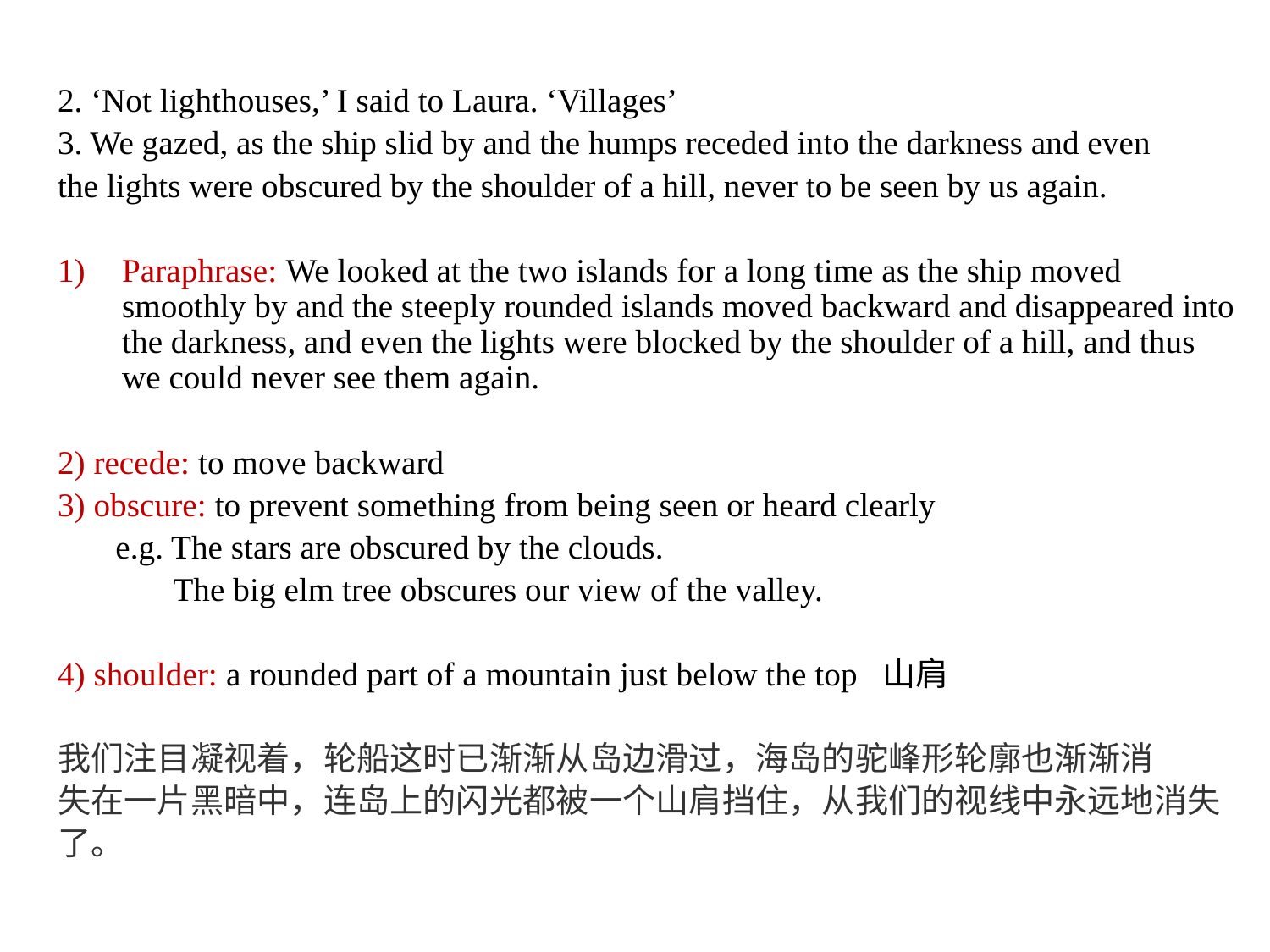

2. ‘Not lighthouses,’ I said to Laura. ‘Villages’
3. We gazed, as the ship slid by and the humps receded into the darkness and even
the lights were obscured by the shoulder of a hill, never to be seen by us again.

Paraphrase: We looked at the two islands for a long time as the ship moved smoothly by and the steeply rounded islands moved backward and disappeared into the darkness, and even the lights were blocked by the shoulder of a hill, and thus we could never see them again.

2) recede: to move backward
3) obscure: to prevent something from being seen or heard clearly
       e.g. The stars are obscured by the clouds.
              The big elm tree obscures our view of the valley.

4) shoulder: a rounded part of a mountain just below the top  山肩

我们注目凝视着，轮船这时已渐渐从岛边滑过，海岛的驼峰形轮廓也渐渐消
失在一片黑暗中，连岛上的闪光都被一个山肩挡住，从我们的视线中永远地消失
了。